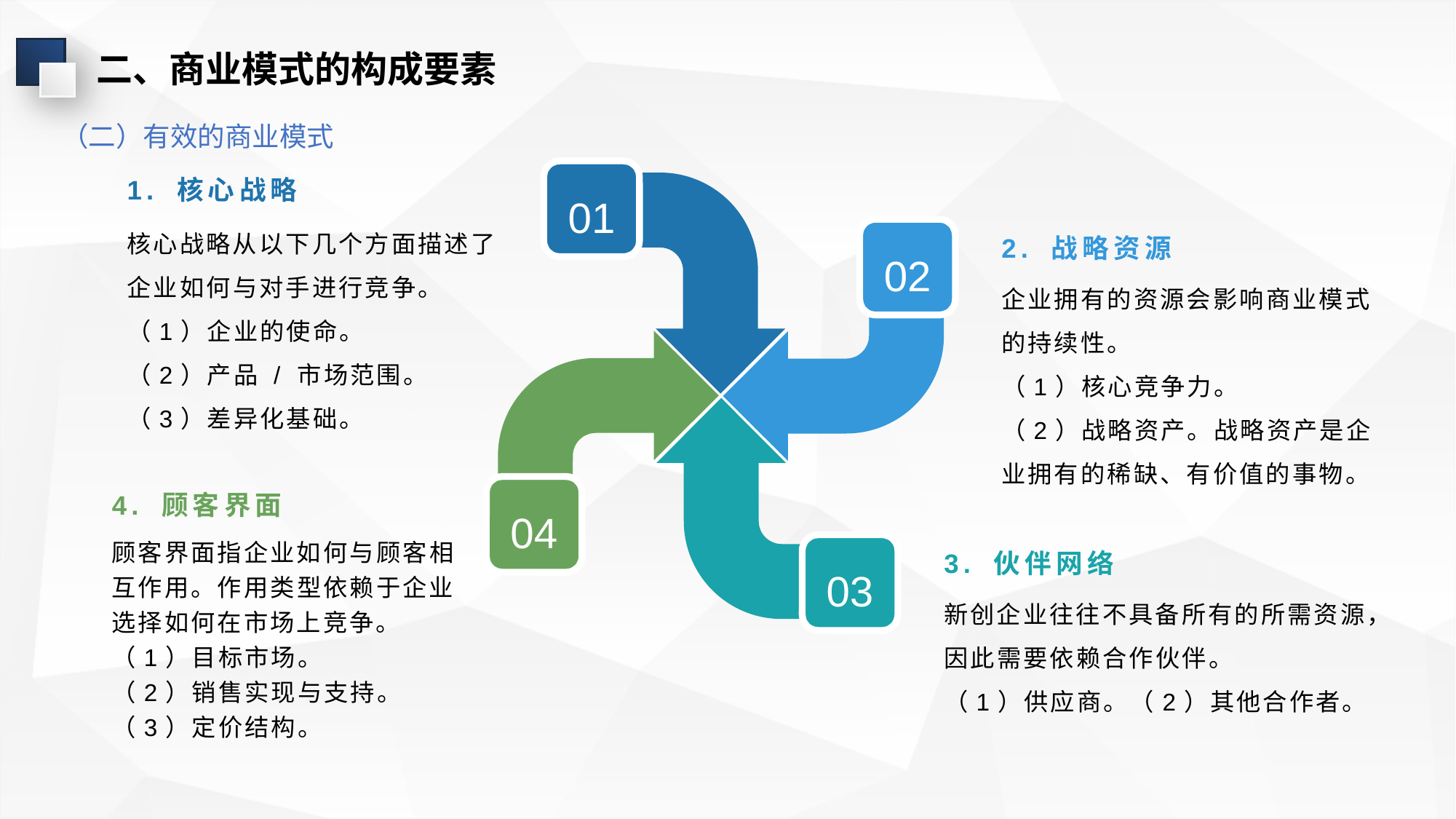

二、商业模式的构成要素
（二）有效的商业模式
01
1. 核心战略

核心战略从以下几个方面描述了企业如何与对手进行竞争。
（1）企业的使命。
（2）产品 / 市场范围。
（3）差异化基础。
02
2. 战略资源
企业拥有的资源会影响商业模式的持续性。
（1）核心竞争力。
（2）战略资产。战略资产是企业拥有的稀缺、有价值的事物。

4. 顾客界面
04
顾客界面指企业如何与顾客相互作用。作用类型依赖于企业选择如何在市场上竞争。
（1）目标市场。
（2）销售实现与支持。
（3）定价结构。
3. 伙伴网络
03
新创企业往往不具备所有的所需资源，因此需要依赖合作伙伴。
（1）供应商。（2）其他合作者。